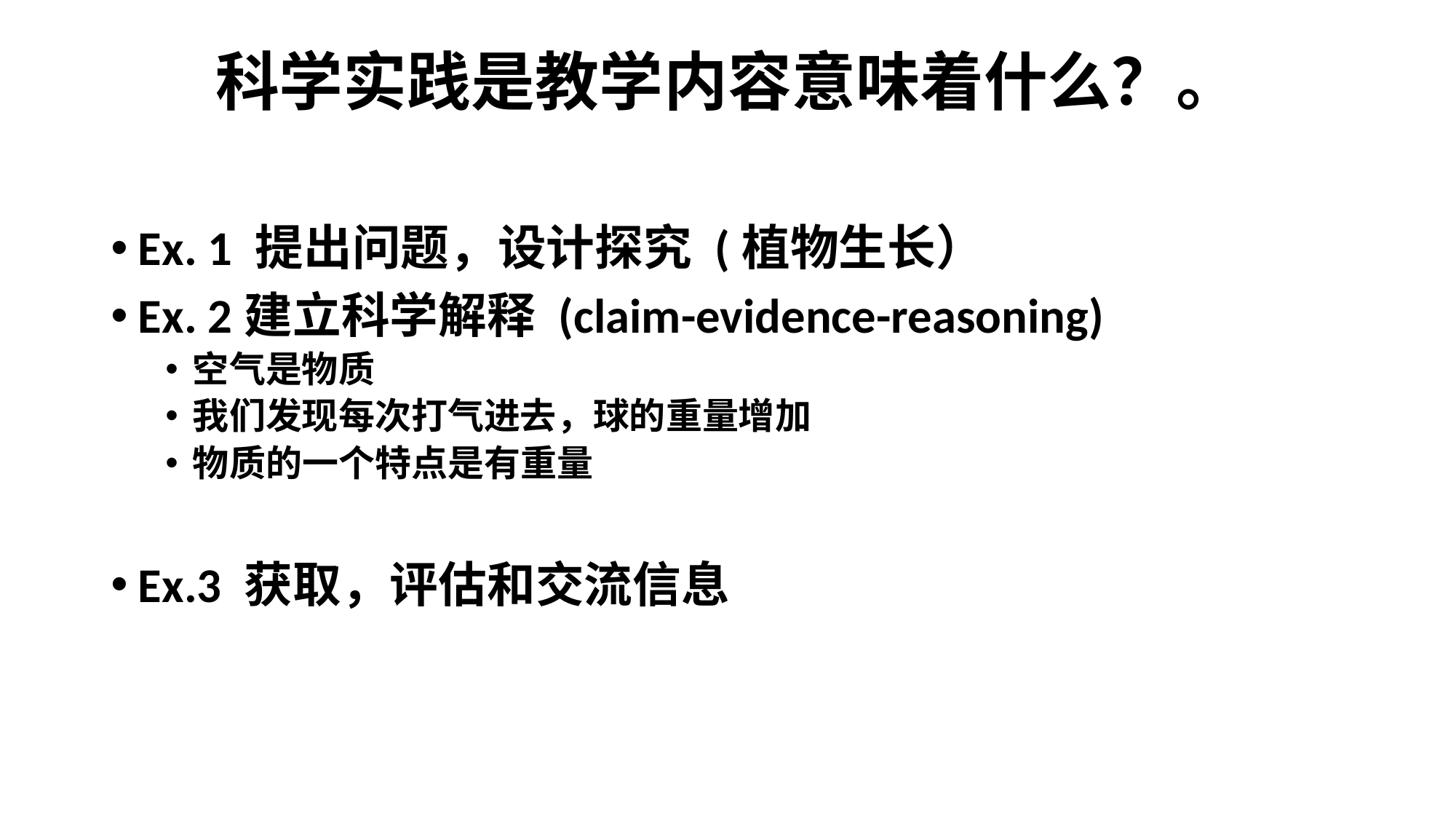

# 科学实践是教学内容意味着什么？。
Ex. 1 提出问题，设计探究 (植物生长）
Ex. 2建立科学解释 (claim-evidence-reasoning)
空气是物质
我们发现每次打气进去，球的重量增加
物质的一个特点是有重量

Ex.3 获取，评估和交流信息